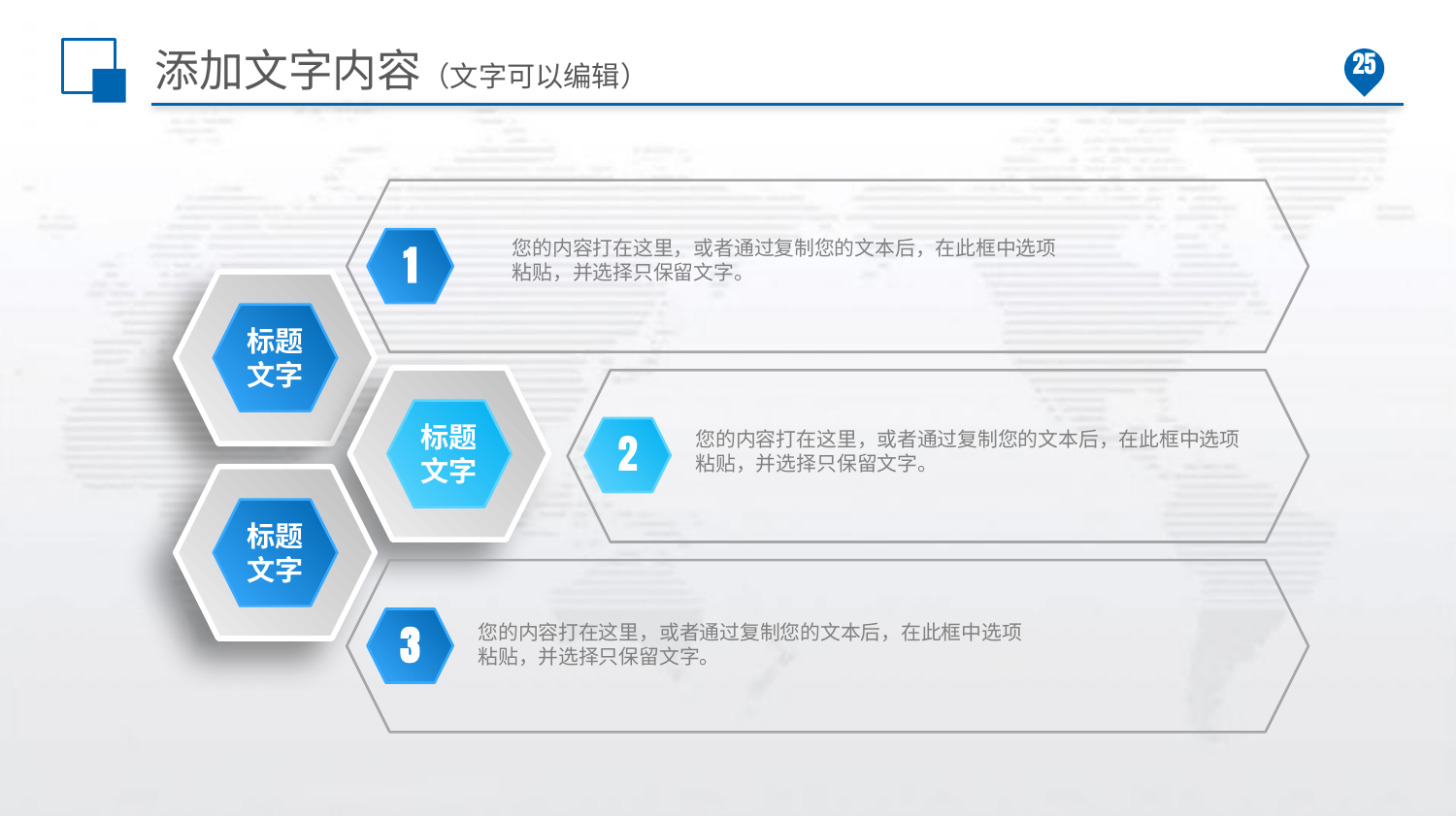

# 添加文字内容（文字可以编辑）
25

您的内容打在这里，或者通过复制您的文本后，在此框中选项粘贴，并选择只保留文字。
1

标题
文字

标题
文字
您的内容打在这里，或者通过复制您的文本后，在此框中选项粘贴，并选择只保留文字。
2

标题
文字

3
您的内容打在这里，或者通过复制您的文本后，在此框中选项粘贴，并选择只保留文字。